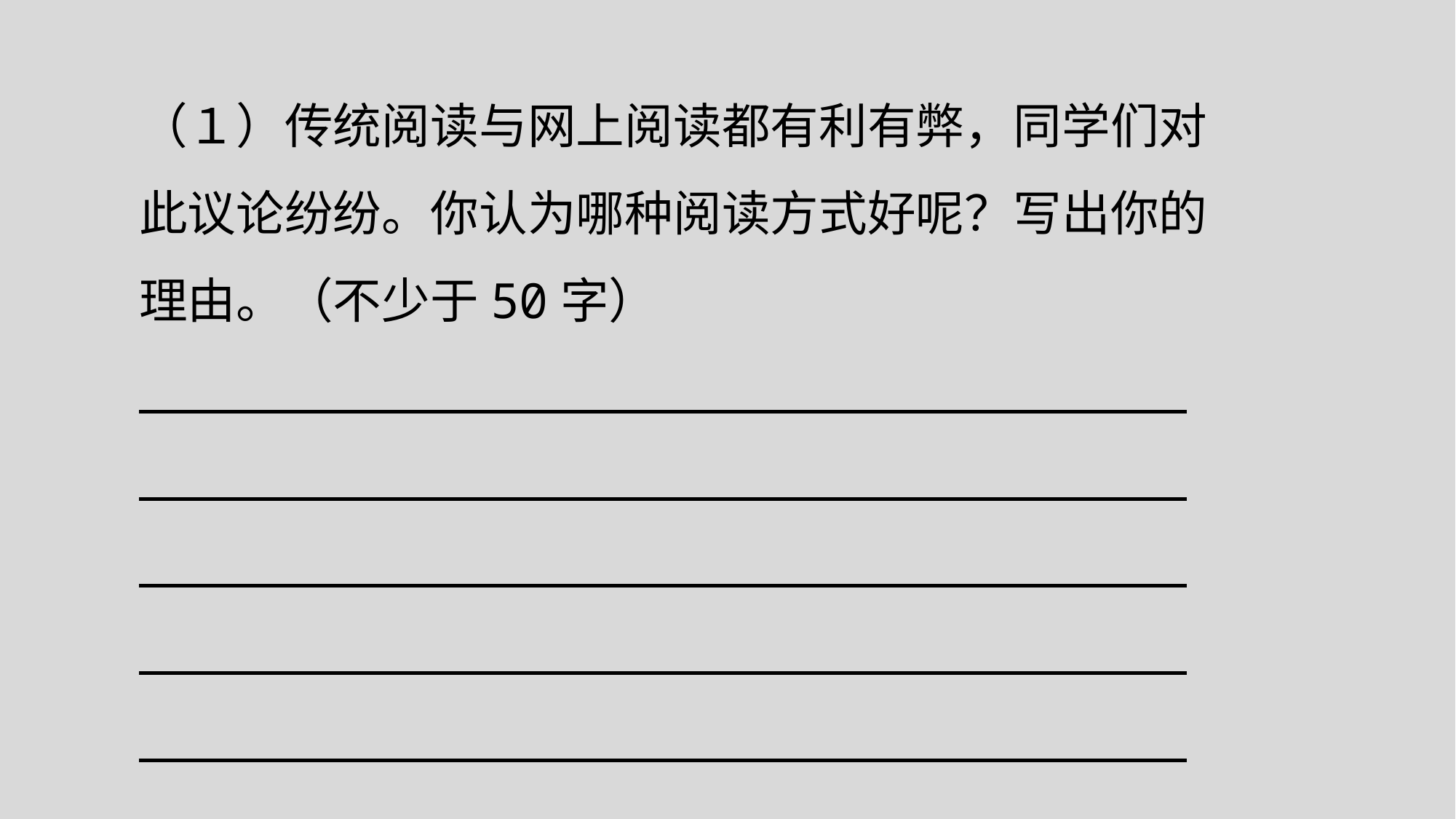

（１）传统阅读与网上阅读都有利有弊，同学们对此议论纷纷。你认为哪种阅读方式好呢？写出你的理由。（不少于50字）